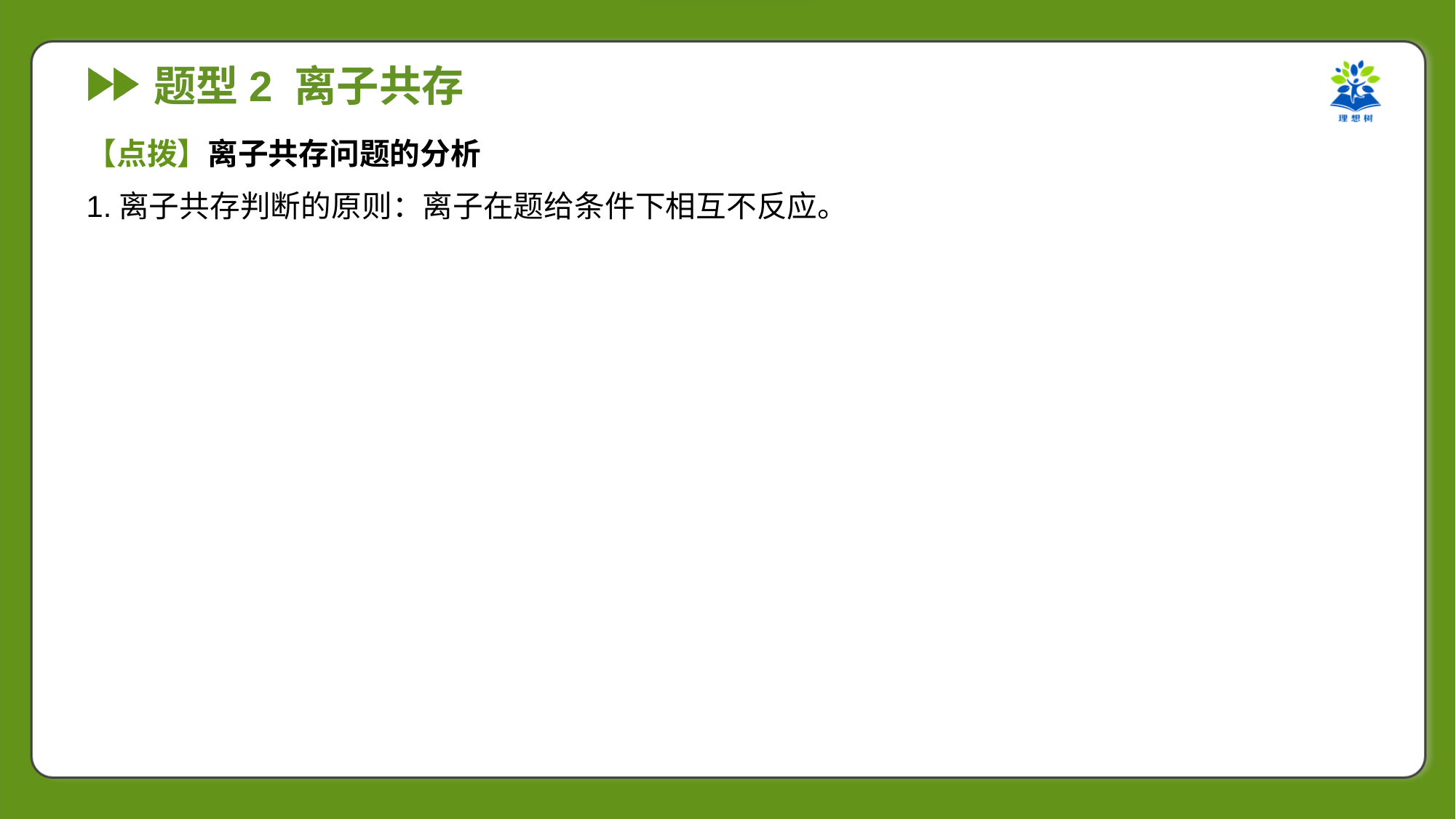

【点拨】离子共存问题的分析
1.离子共存判断的原则：离子在题给条件下相互不反应。